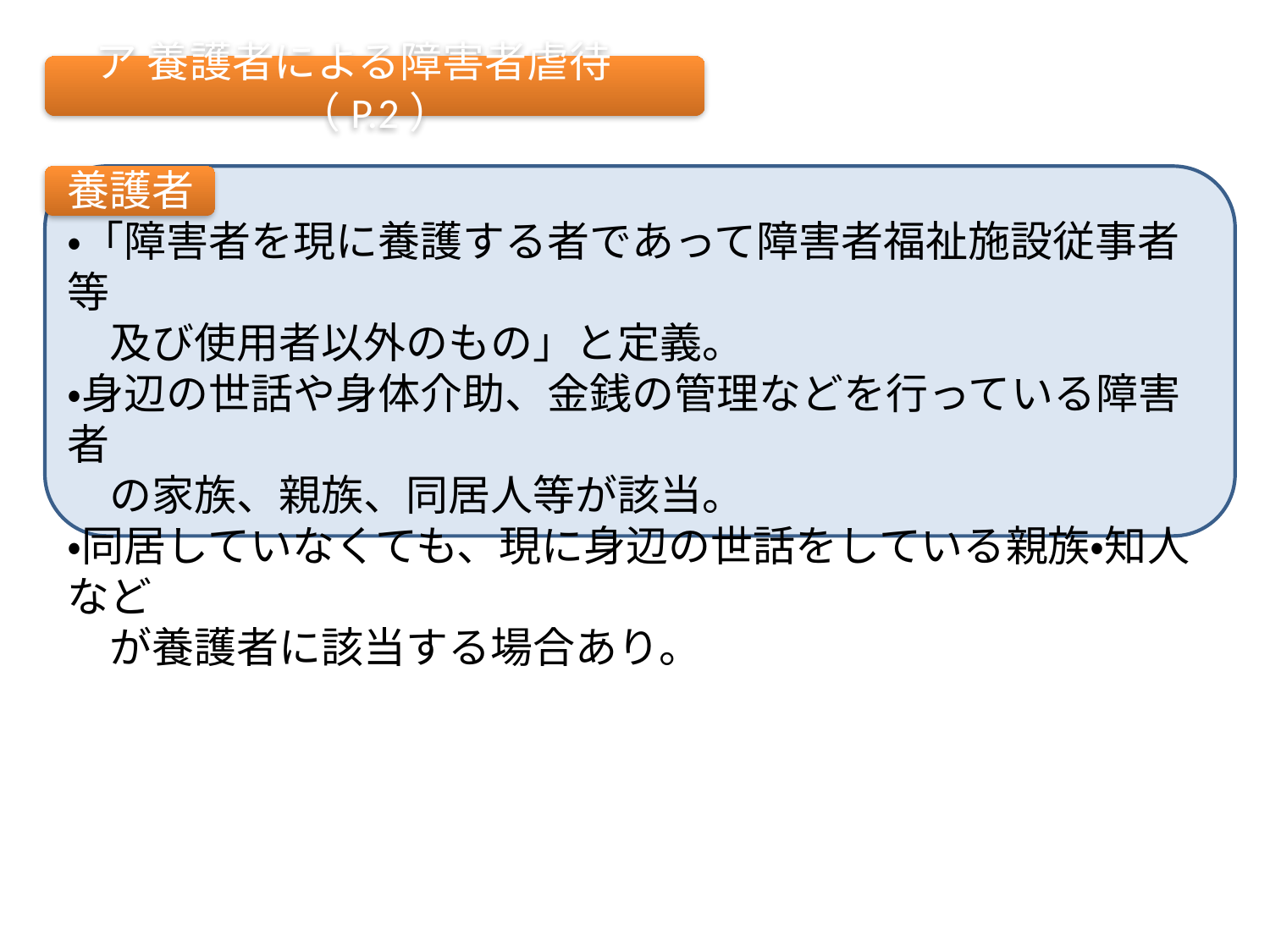

ア 養護者による障害者虐待　（P.2）

養護者
・「障害者を現に養護する者であって障害者福祉施設従事者等
　及び使用者以外のもの」と定義。
・身辺の世話や身体介助、金銭の管理などを行っている障害者
　の家族、親族、同居人等が該当。
・同居していなくても、現に身辺の世話をしている親族・知人など
　が養護者に該当する場合あり。